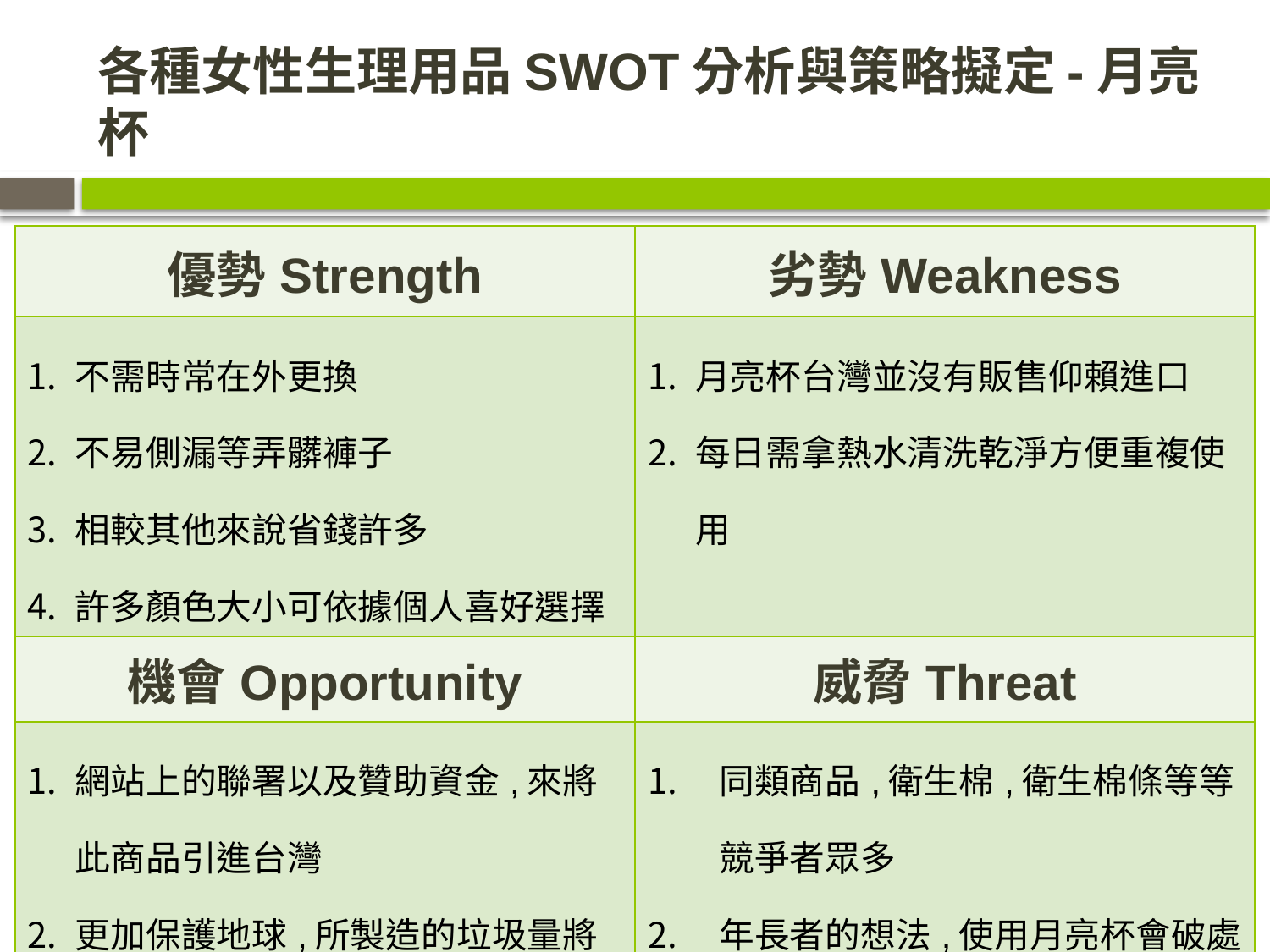

# 各種女性生理用品SWOT分析與策略擬定-月亮杯
| 優勢Strength | 劣勢Weakness |
| --- | --- |
| 不需時常在外更換 不易側漏等弄髒褲子 相較其他來說省錢許多 許多顏色大小可依據個人喜好選擇 | 月亮杯台灣並沒有販售仰賴進口 每日需拿熱水清洗乾淨方便重複使用 |
| 機會Opportunity | 威脅Threat |
| 網站上的聯署以及贊助資金,來將此商品引進台灣 更加保護地球,所製造的垃圾量將會減少 | 同類商品,衛生棉,衛生棉條等等競爭者眾多 年長者的想法,使用月亮杯會破處等等 |